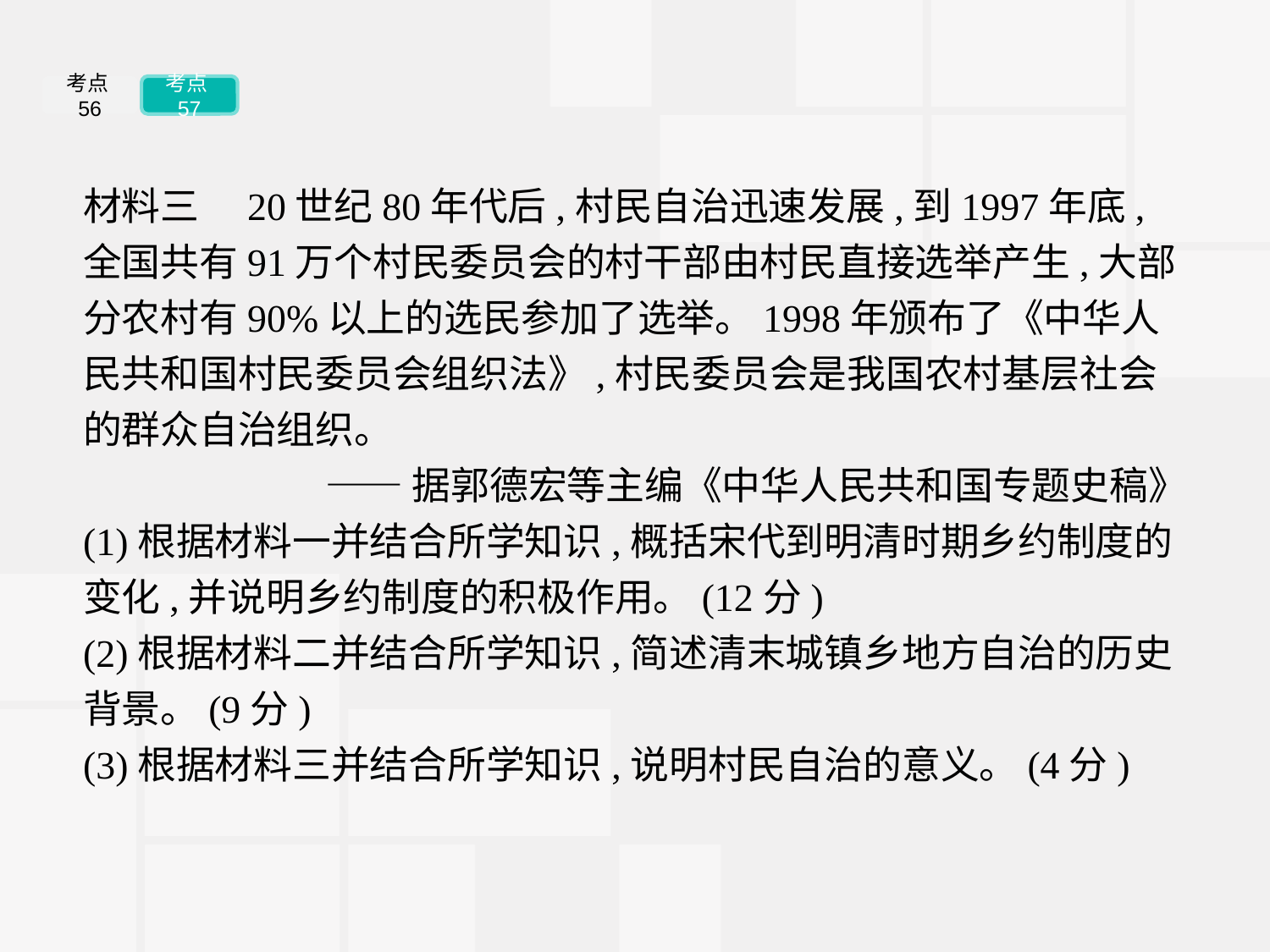

考点56
考点57
材料三　20世纪80年代后,村民自治迅速发展,到1997年底,全国共有91万个村民委员会的村干部由村民直接选举产生,大部分农村有90%以上的选民参加了选举。1998年颁布了《中华人民共和国村民委员会组织法》,村民委员会是我国农村基层社会的群众自治组织。
——据郭德宏等主编《中华人民共和国专题史稿》
(1)根据材料一并结合所学知识,概括宋代到明清时期乡约制度的变化,并说明乡约制度的积极作用。(12分)
(2)根据材料二并结合所学知识,简述清末城镇乡地方自治的历史背景。(9分)
(3)根据材料三并结合所学知识,说明村民自治的意义。(4分)